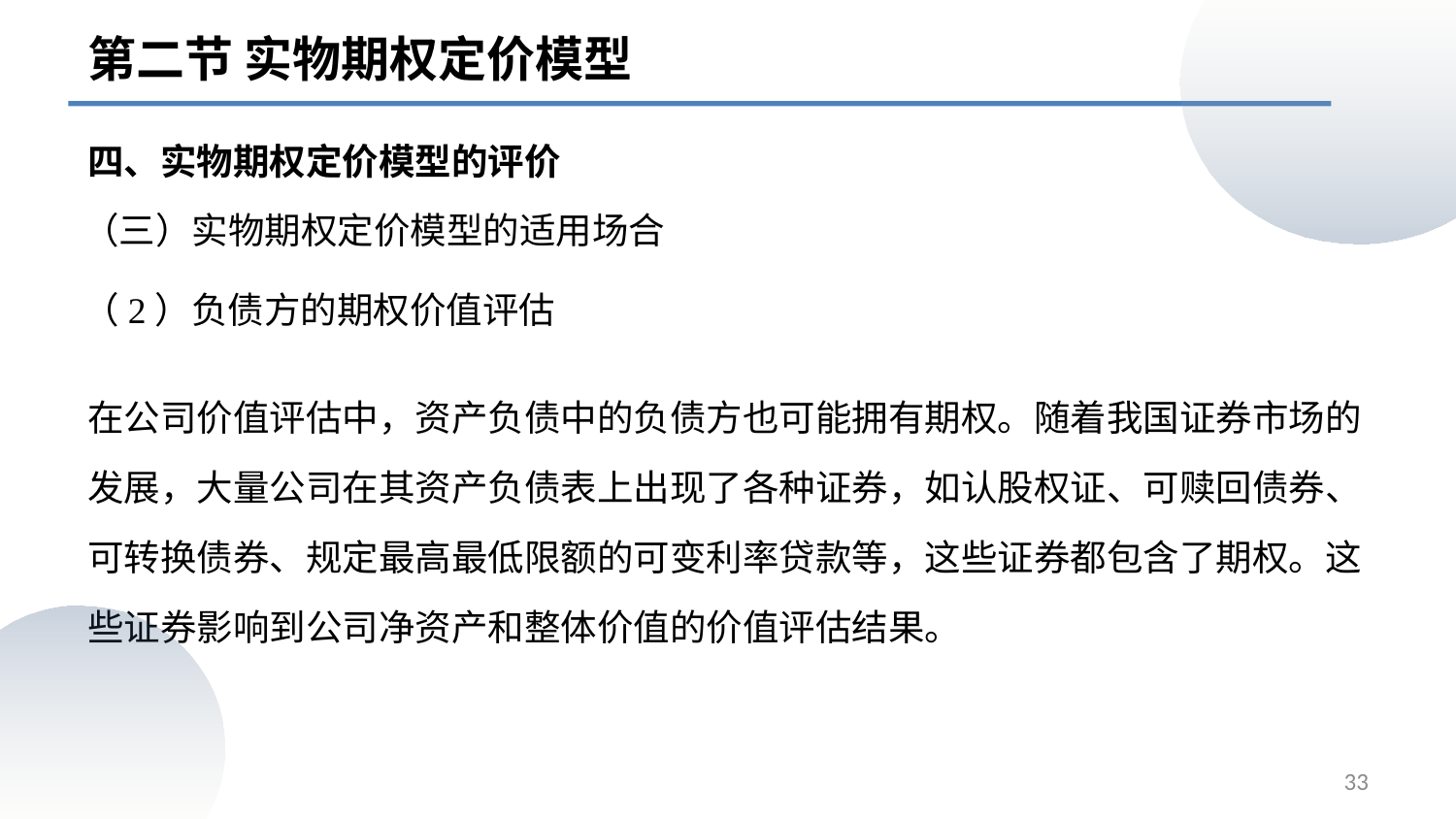

第二节 实物期权定价模型
四、实物期权定价模型的评价
（三）实物期权定价模型的适用场合
# （2）负债方的期权价值评估
在公司价值评估中，资产负债中的负债方也可能拥有期权。随着我国证券市场的发展，大量公司在其资产负债表上出现了各种证券，如认股权证、可赎回债券、可转换债券、规定最高最低限额的可变利率贷款等，这些证券都包含了期权。这些证券影响到公司净资产和整体价值的价值评估结果。

33